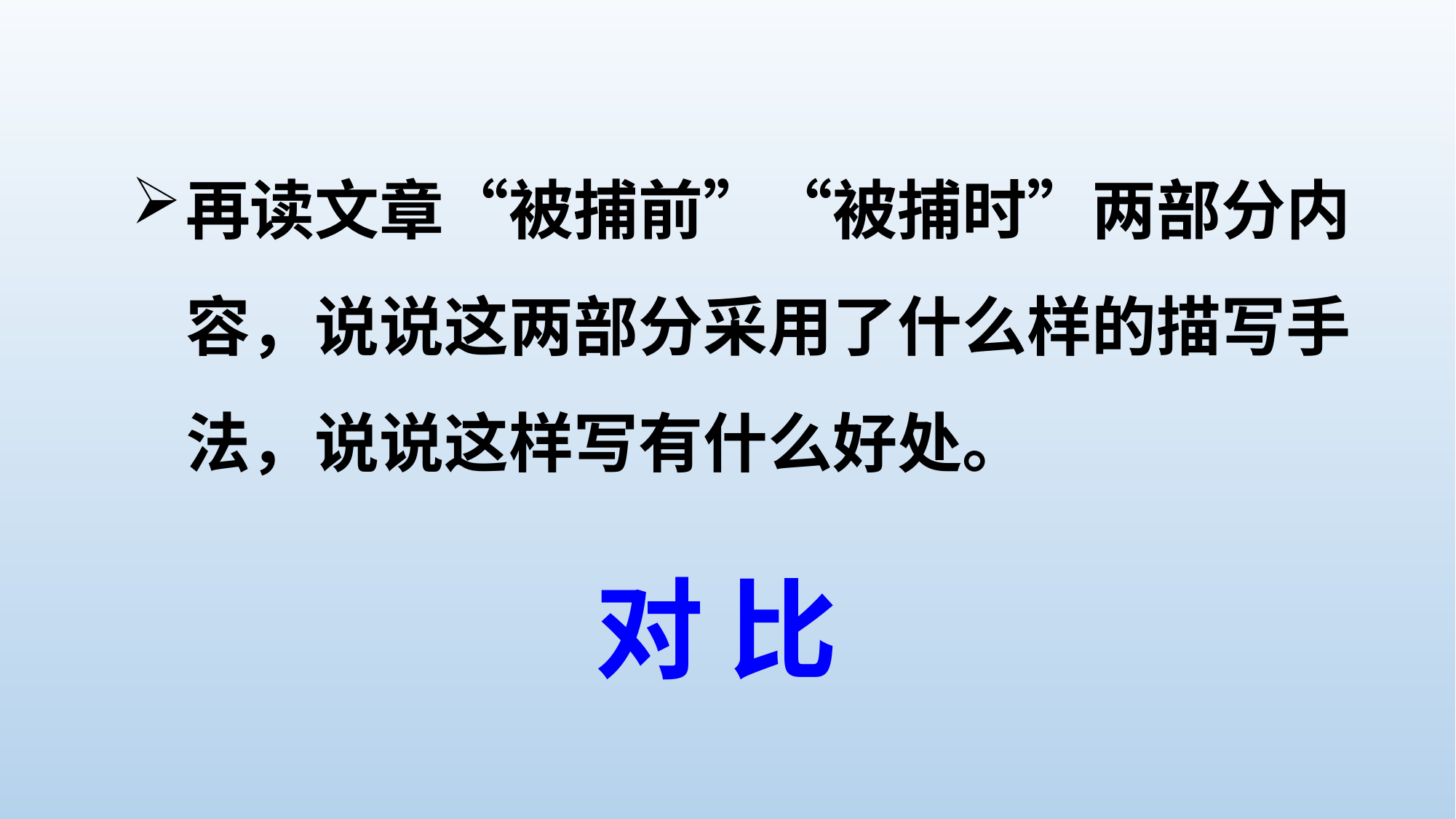

再读文章“被捕前”“被捕时”两部分内容，说说这两部分采用了什么样的描写手法，说说这样写有什么好处。
对 比